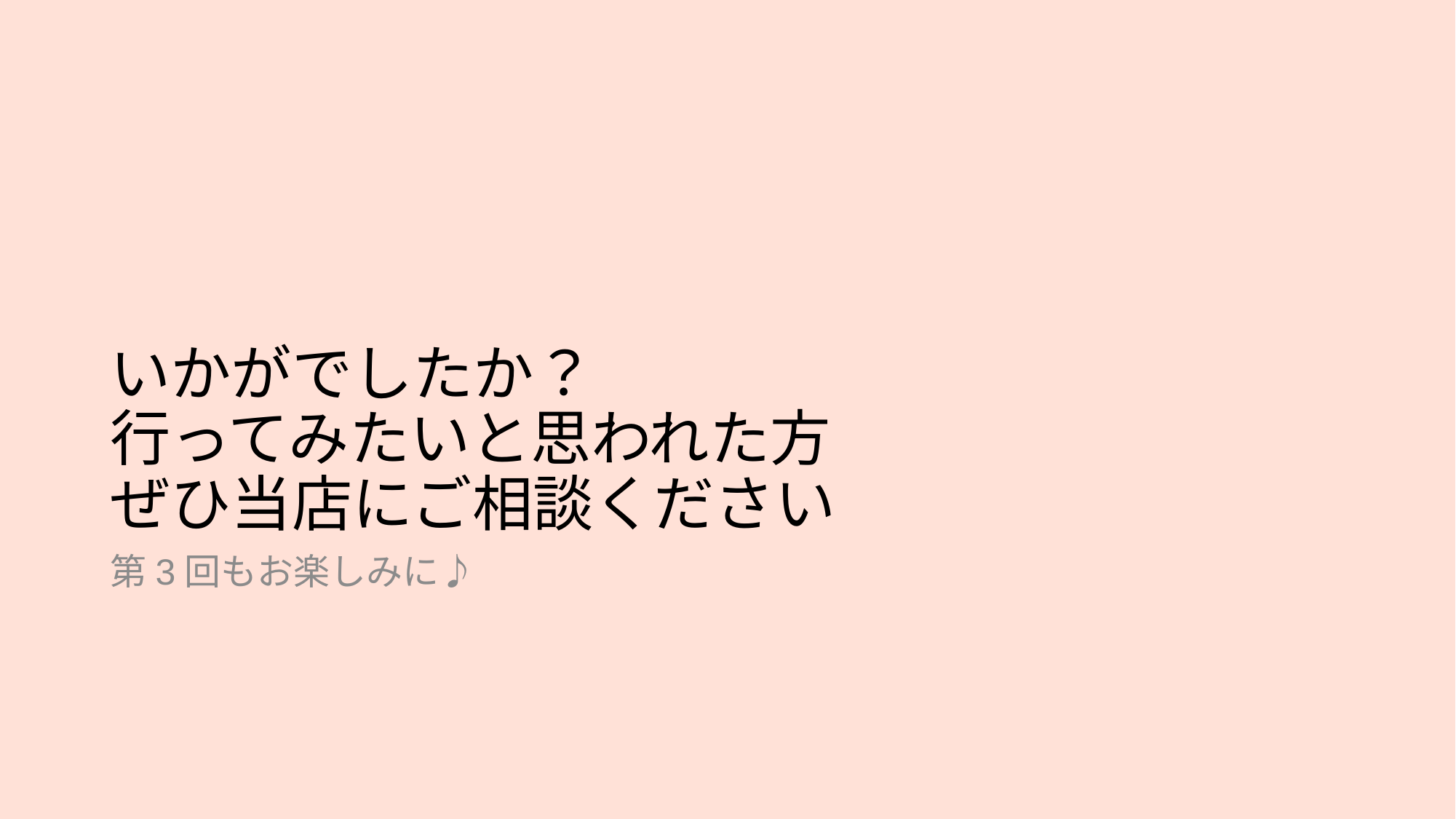

# いかがでしたか？ 行ってみたいと思われた方 ぜひ当店にご相談ください
第3回もお楽しみに♪